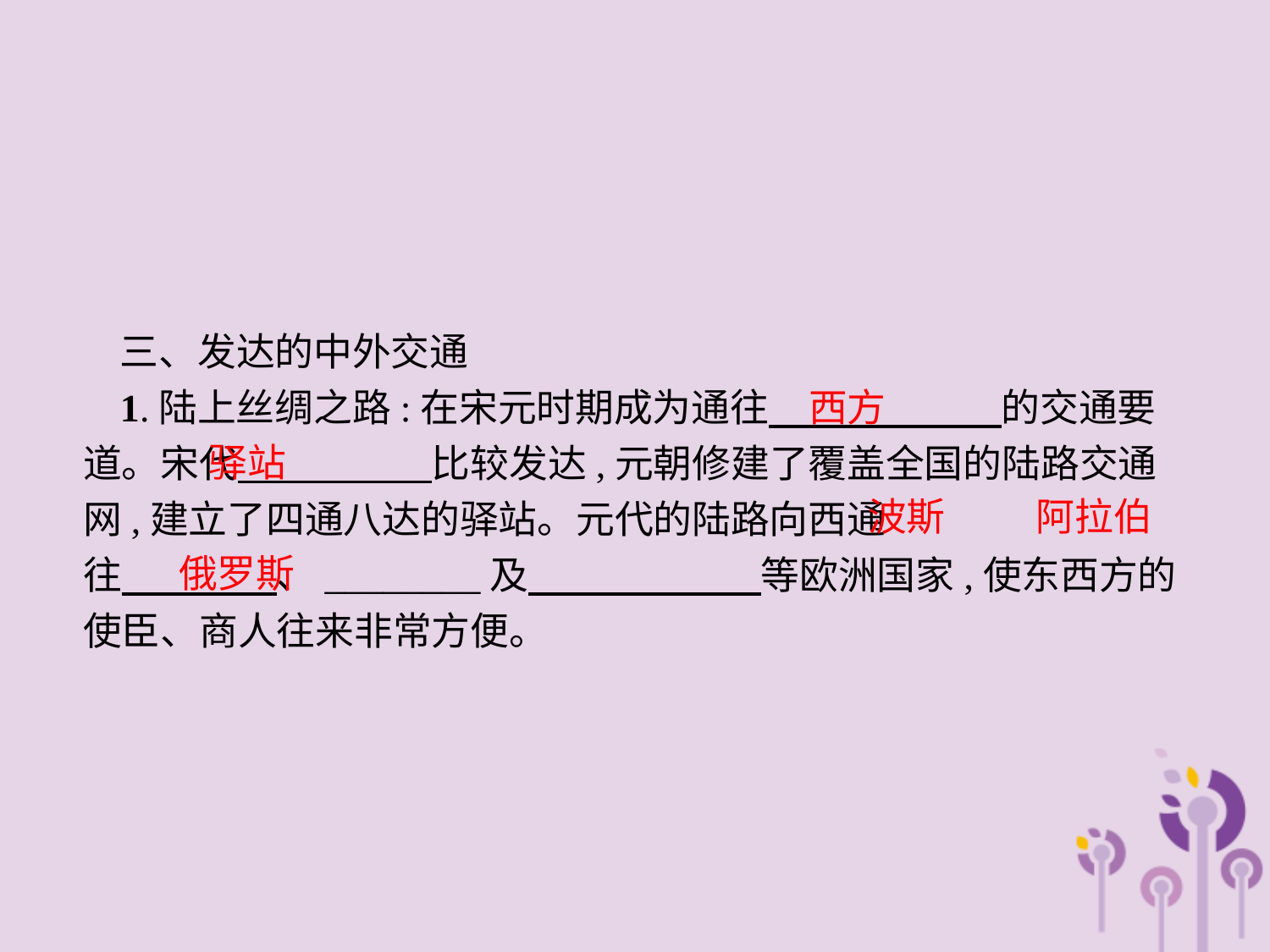

三、发达的中外交通
1.陆上丝绸之路:在宋元时期成为通往　　　　　　的交通要道。宋代　　　　　比较发达,元朝修建了覆盖全国的陆路交通网,建立了四通八达的驿站。元代的陆路向西通往　　　　、________及　　　　　　等欧洲国家,使东西方的使臣、商人往来非常方便。
西方
驿站
波斯　      阿拉伯
俄罗斯